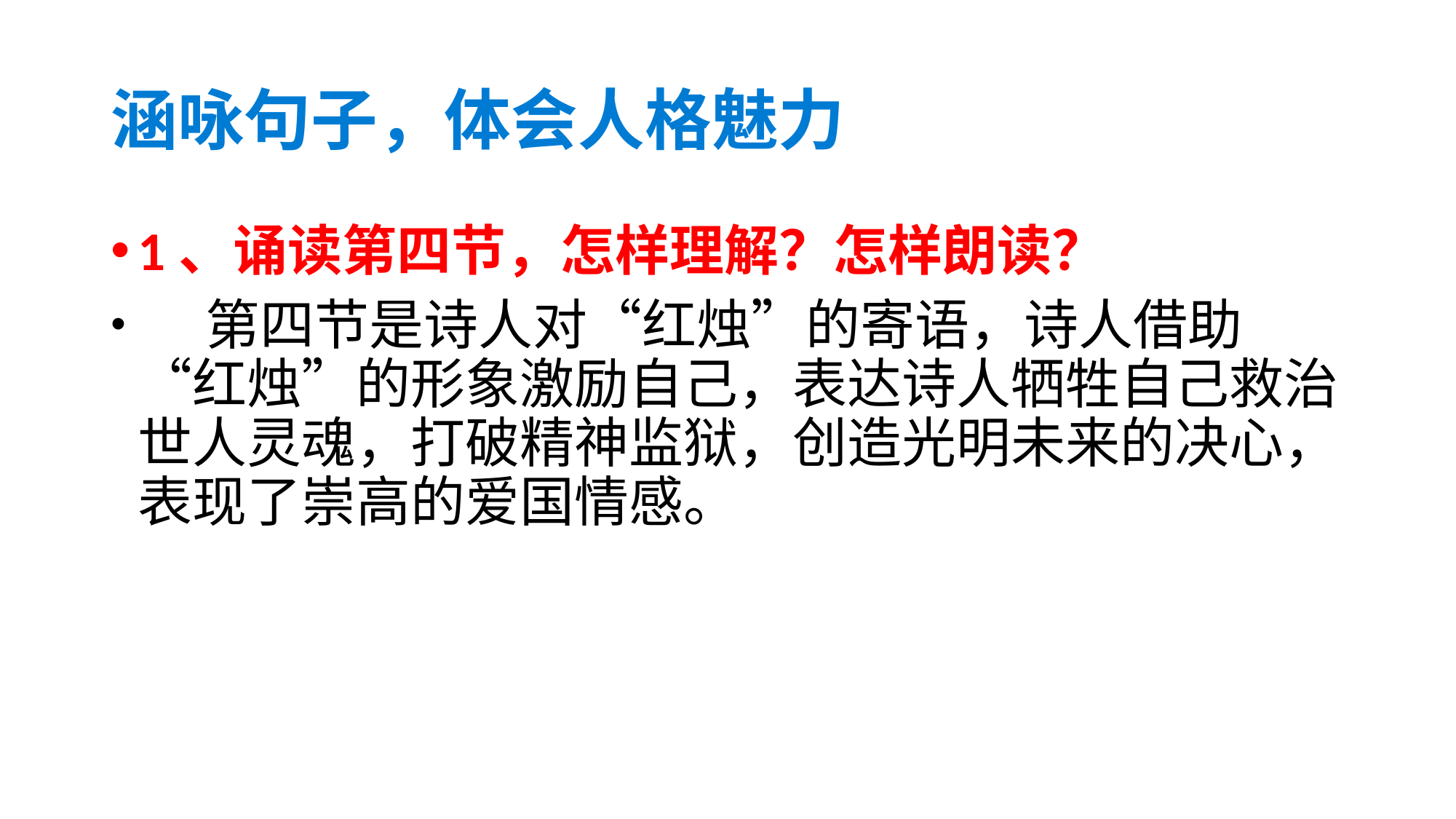

# 涵咏句子，体会人格魅力
1、诵读第四节，怎样理解？怎样朗读？
      第四节是诗人对“红烛”的寄语，诗人借助“红烛”的形象激励自己，表达诗人牺牲自己救治世人灵魂，打破精神监狱，创造光明未来的决心，表现了崇高的爱国情感。